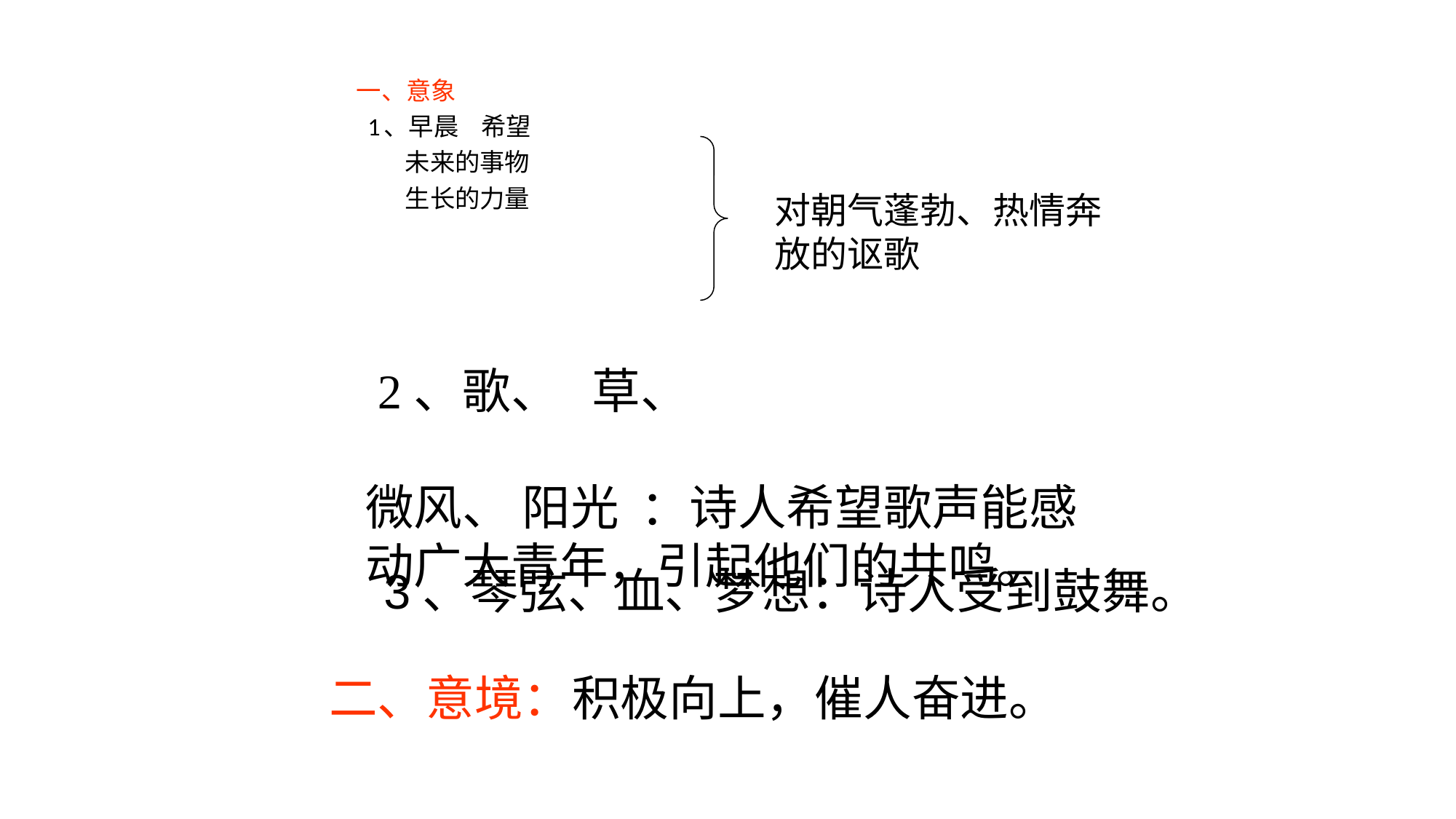

一、意象
  1、早晨    希望
        未来的事物
        生长的力量

对朝气蓬勃、热情奔放的讴歌
 2、歌、   草、                                                                                                               微风、 阳光  ：诗人希望歌声能感动广大青年，引起他们的共鸣。
3、琴弦、血、梦想：诗人受到鼓舞。
二、意境：积极向上，催人奋进。